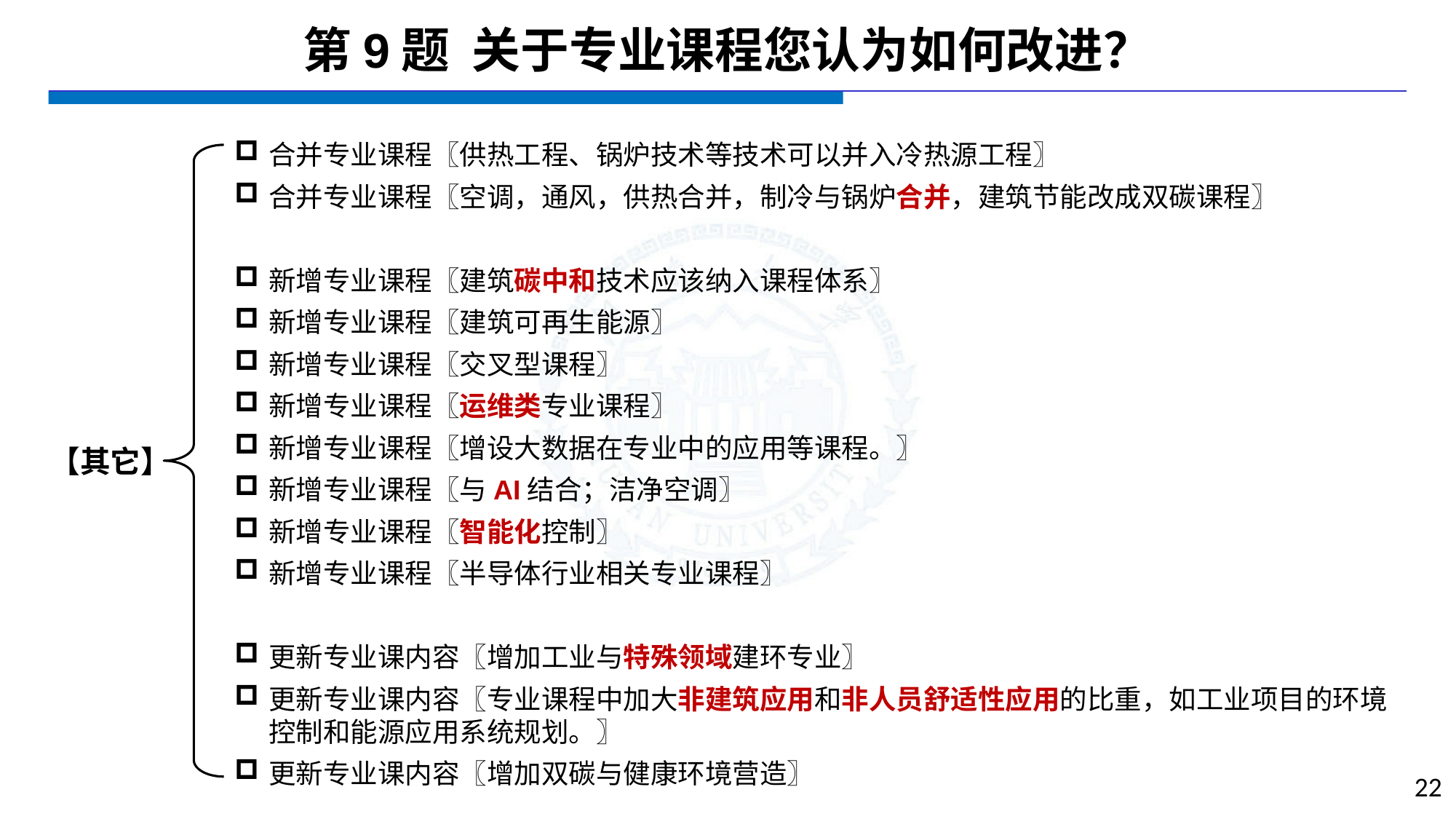

# 第9题  关于专业课程您认为如何改进？
合并专业课程〖供热工程、锅炉技术等技术可以并入冷热源工程〗
合并专业课程〖空调，通风，供热合并，制冷与锅炉合并，建筑节能改成双碳课程〗

新增专业课程〖建筑碳中和技术应该纳入课程体系〗
新增专业课程〖建筑可再生能源〗
新增专业课程〖交叉型课程〗
新增专业课程〖运维类专业课程〗
新增专业课程〖增设大数据在专业中的应用等课程。〗
新增专业课程〖与AI结合；洁净空调〗
新增专业课程〖智能化控制〗
新增专业课程〖半导体行业相关专业课程〗

更新专业课内容〖增加工业与特殊领域建环专业〗
更新专业课内容〖专业课程中加大非建筑应用和非人员舒适性应用的比重，如工业项目的环境控制和能源应用系统规划。〗
更新专业课内容〖增加双碳与健康环境营造〗

【其它】
22